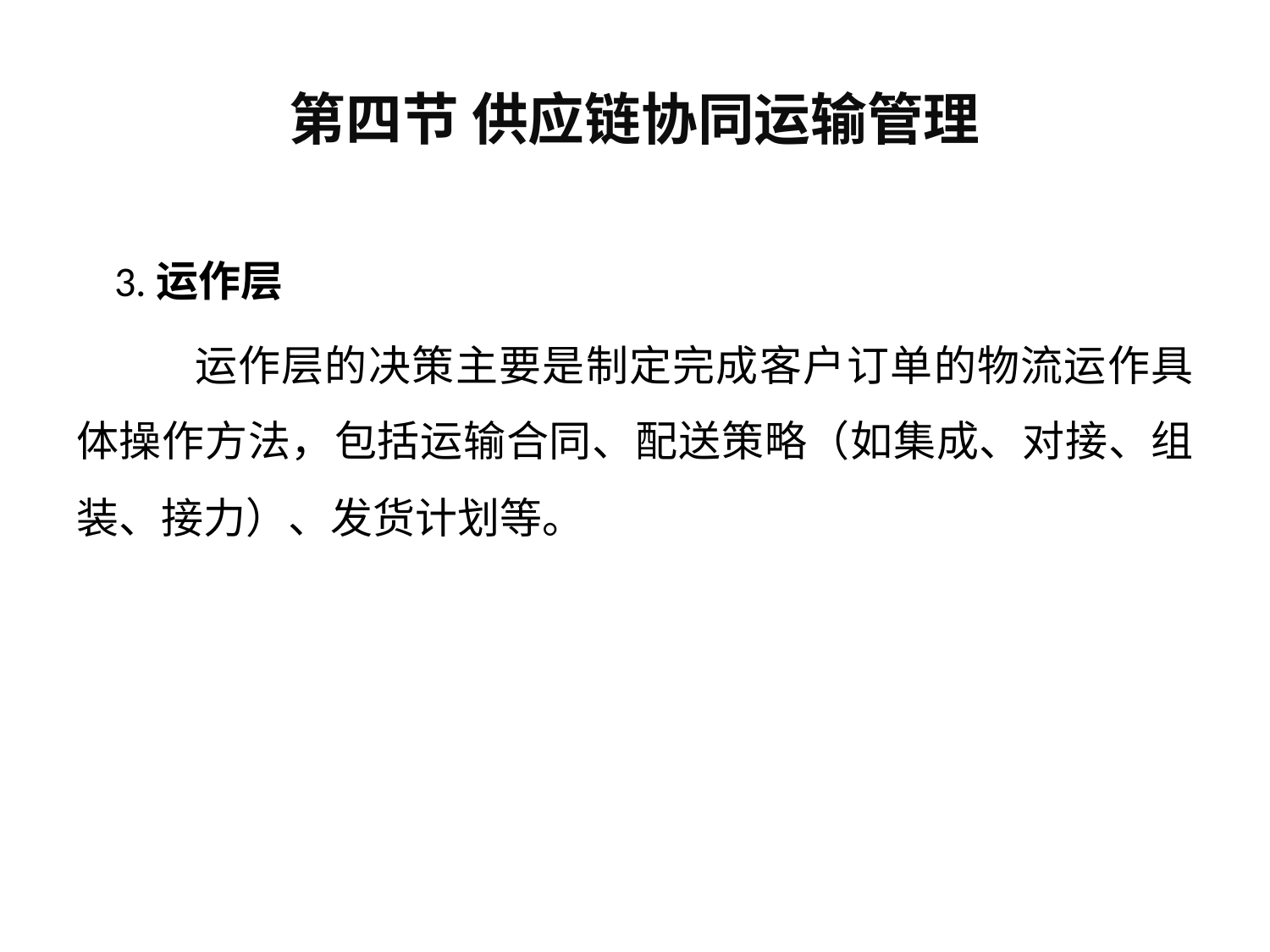

# 第四节 供应链协同运输管理
    3.运作层
          运作层的决策主要是制定完成客户订单的物流运作具体操作方法，包括运输合同、配送策略（如集成、对接、组装、接力）、发货计划等。